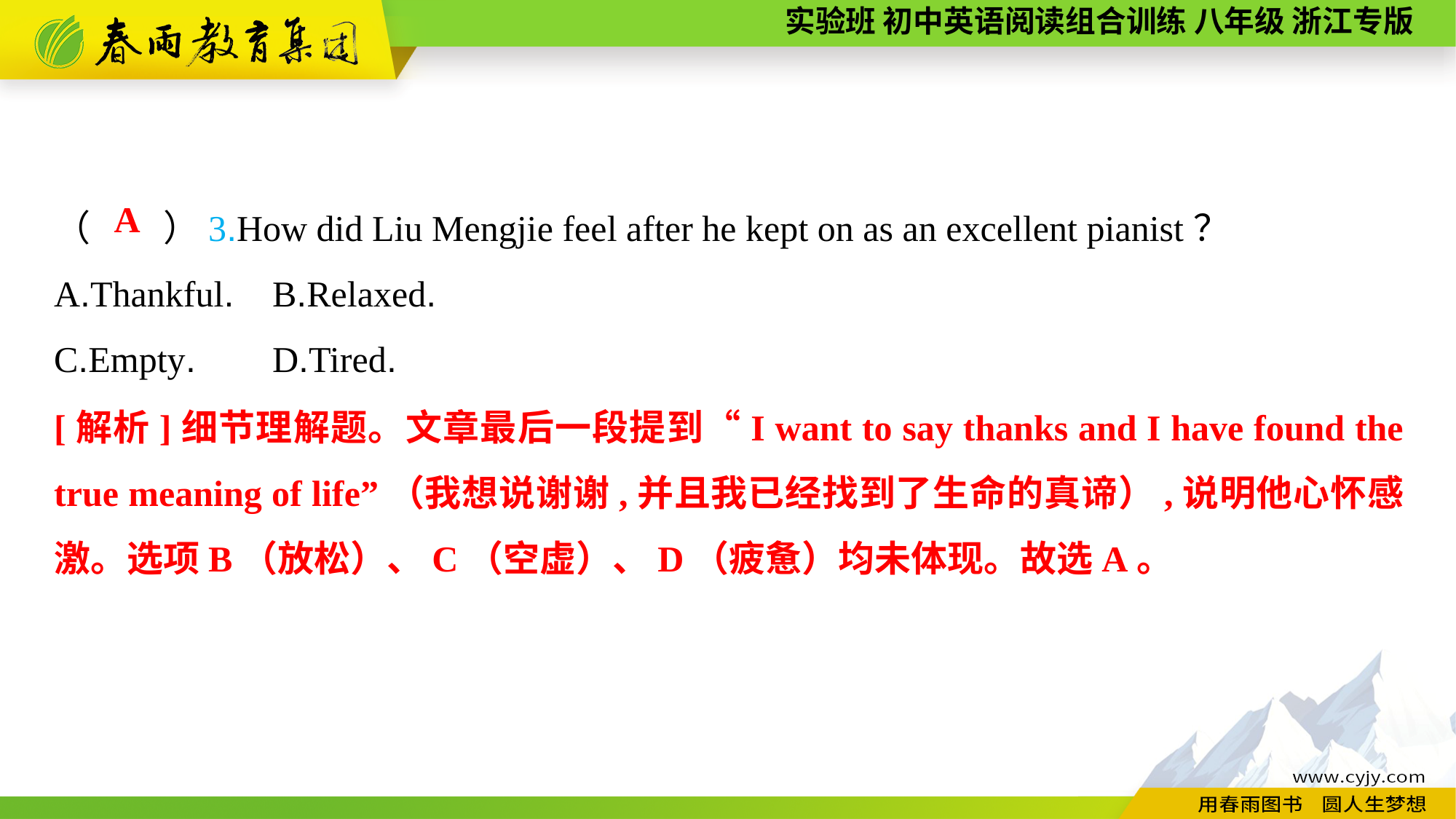

（　　）3.How did Liu Mengjie feel after he kept on as an excellent pianist？
A.Thankful.	B.Relaxed.
C.Empty.	D.Tired.
A
[解析]细节理解题。文章最后一段提到“I want to say thanks and I have found the true meaning of life”（我想说谢谢,并且我已经找到了生命的真谛）,说明他心怀感激。选项B（放松）、C（空虚）、D（疲惫）均未体现。故选A。